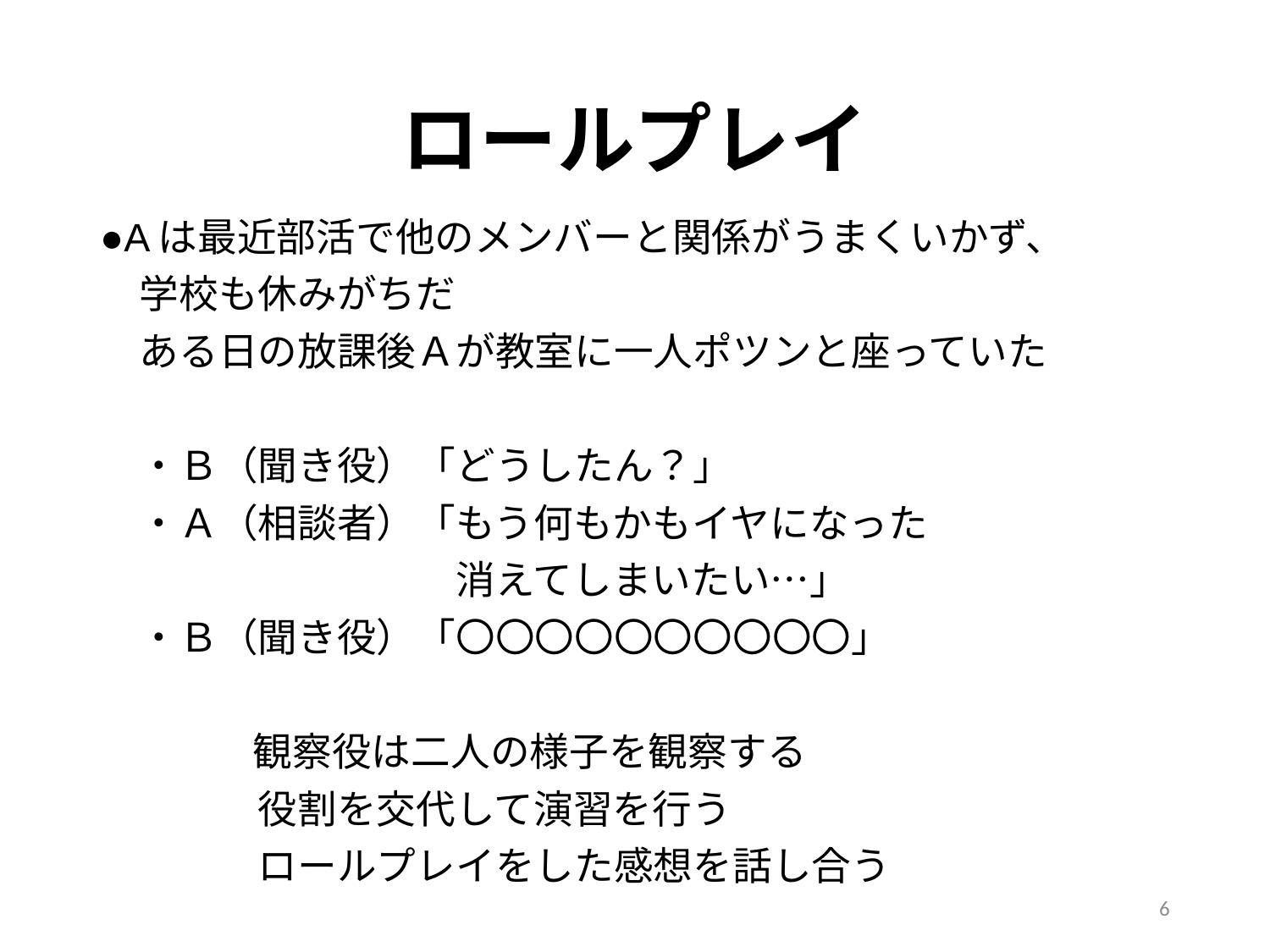

# ロールプレイ
●Aは最近部活で他のメンバーと関係がうまくいかず、
　学校も休みがちだ
　ある日の放課後Ａが教室に一人ポツンと座っていた

　・Ｂ（聞き役）「どうしたん？」
　・Ａ（相談者）「もう何もかもイヤになった
　　　　　　　　　消えてしまいたい…」
　・Ｂ（聞き役）「〇〇〇〇〇〇〇〇〇〇」

   　　　観察役は二人の様子を観察する
　　　　役割を交代して演習を行う
　　　　ロールプレイをした感想を話し合う

6